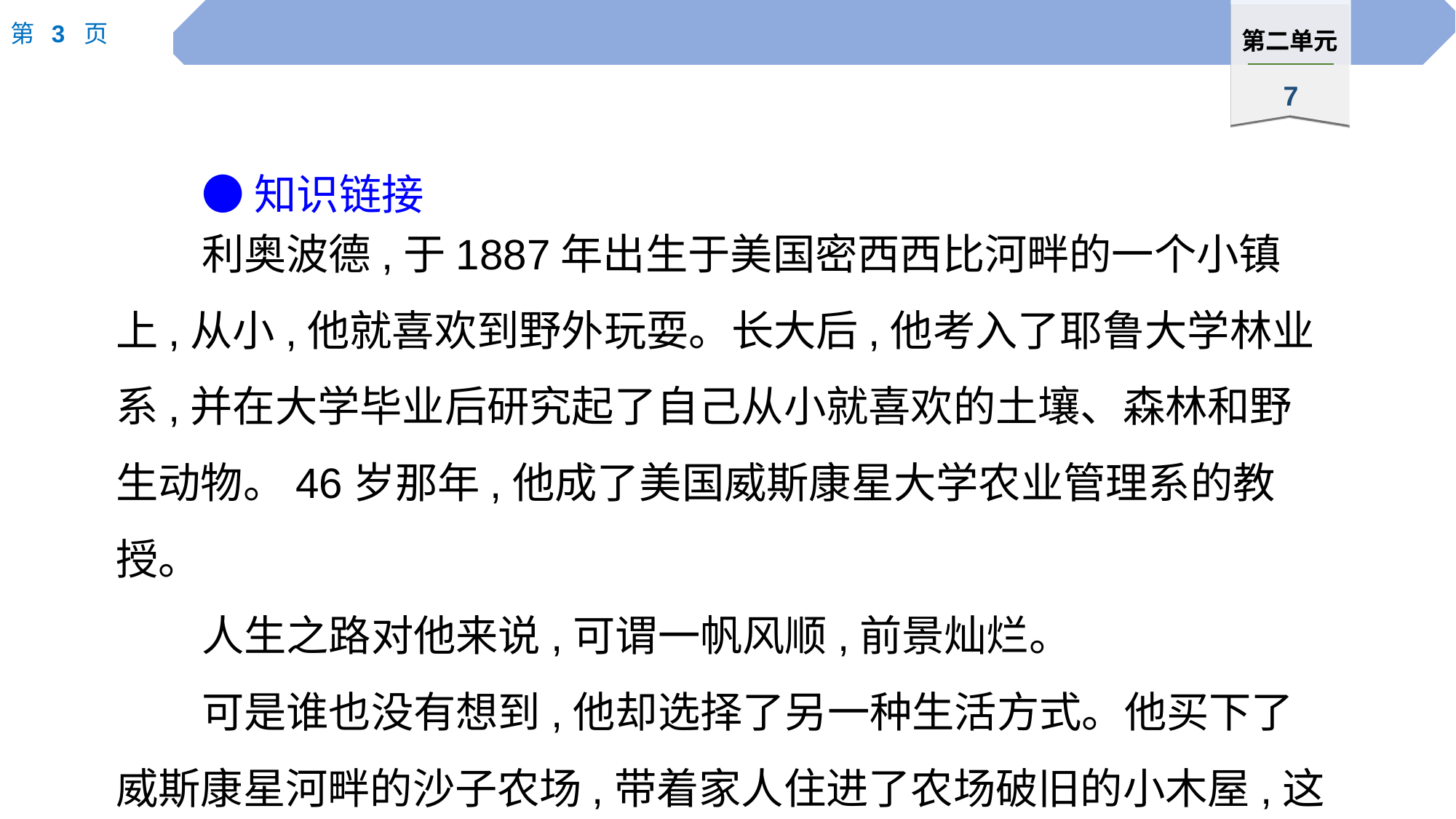

●知识链接
利奥波德,于1887年出生于美国密西西比河畔的一个小镇上,从小,他就喜欢到野外玩耍。长大后,他考入了耶鲁大学林业系,并在大学毕业后研究起了自己从小就喜欢的土壤、森林和野生动物。46岁那年,他成了美国威斯康星大学农业管理系的教授。
人生之路对他来说,可谓一帆风顺,前景灿烂。
可是谁也没有想到,他却选择了另一种生活方式。他买下了威斯康星河畔的沙子农场,带着家人住进了农场破旧的小木屋,这一住,就是十几年。